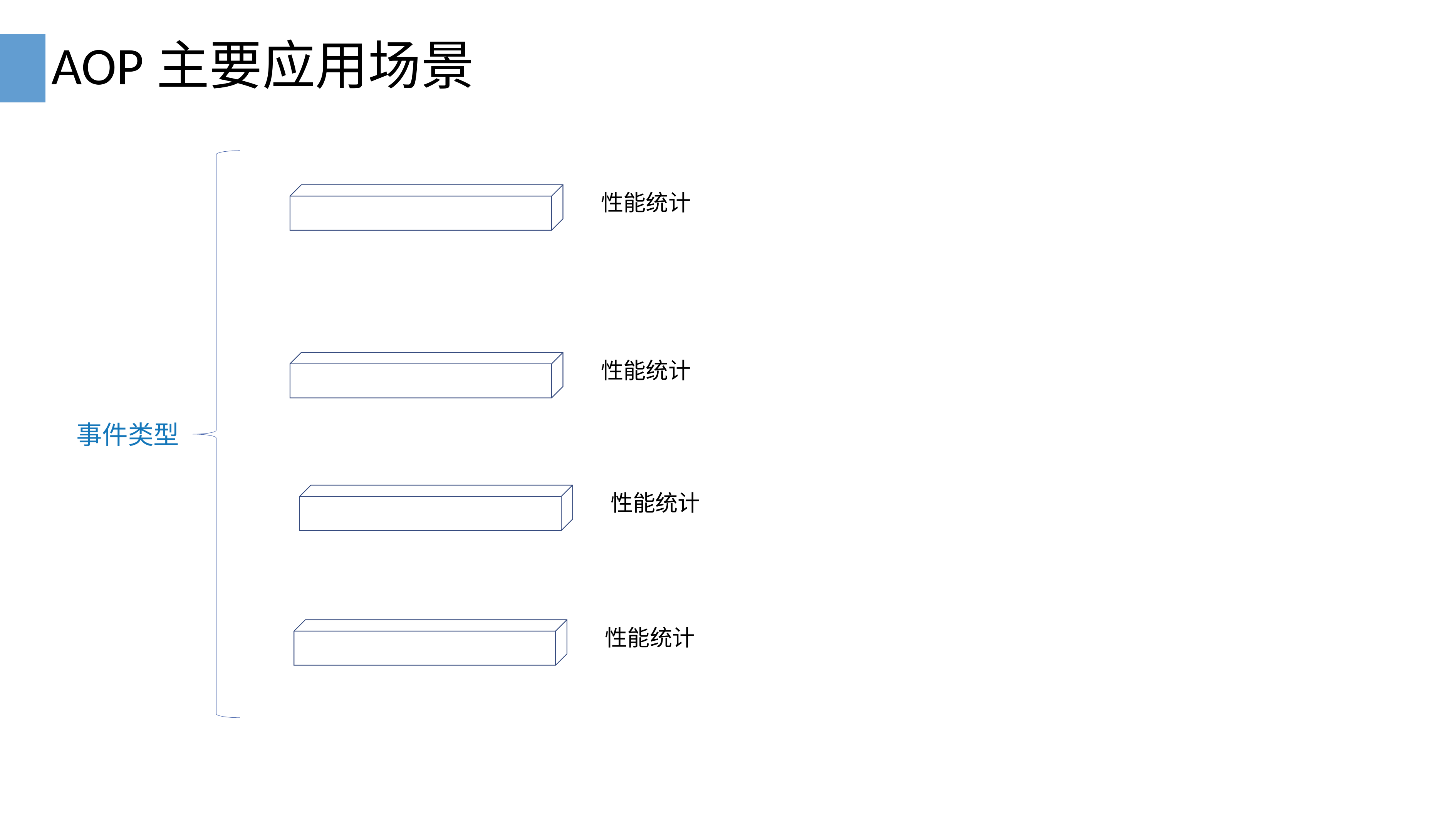

# AOP主要应用场景

性能统计

性能统计
事件类型

性能统计

性能统计